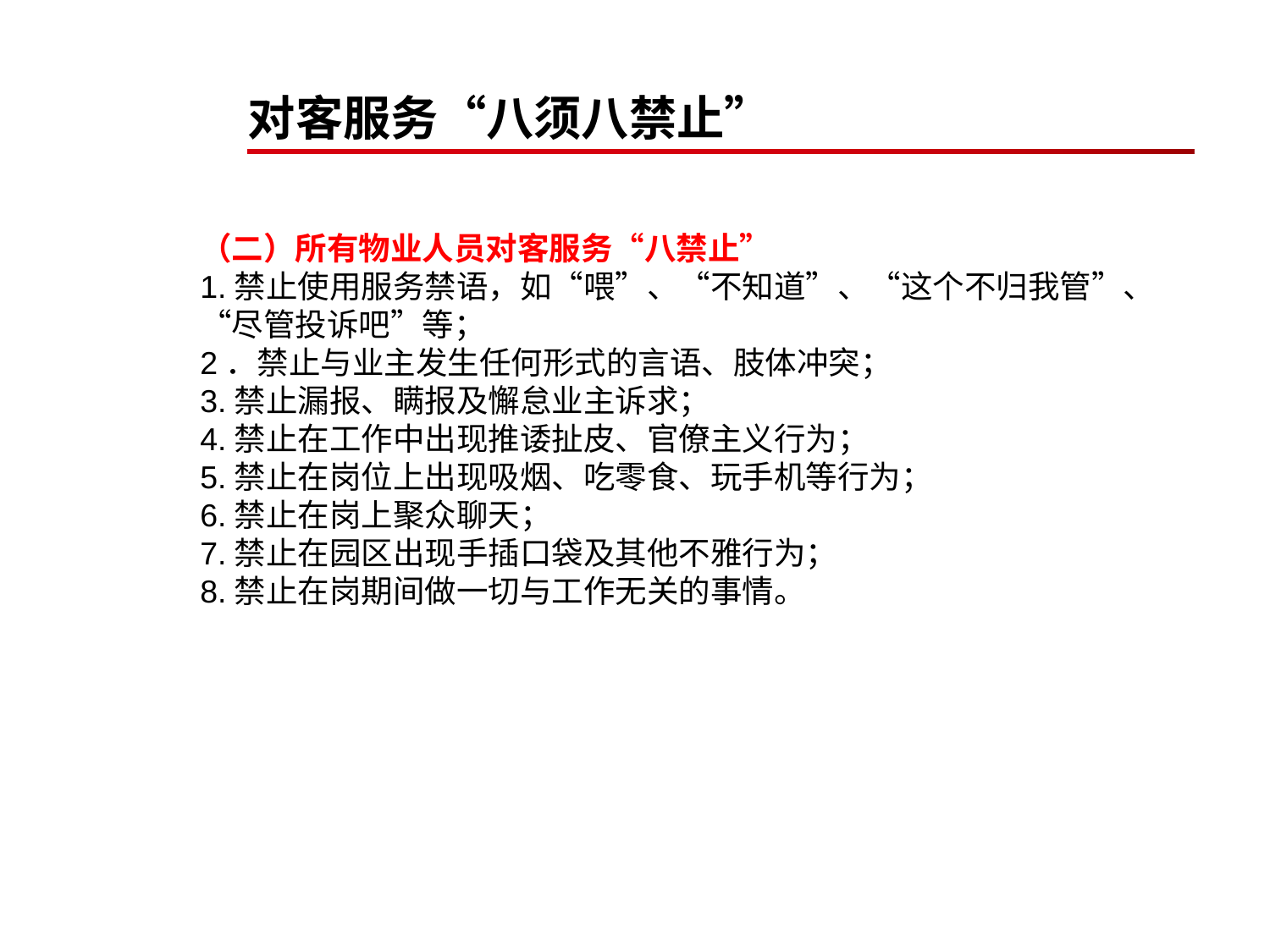

# 对客服务“八须八禁止”
（二）所有物业人员对客服务“八禁止”
1.禁止使用服务禁语，如“喂”、“不知道”、“这个不归我管”、“尽管投诉吧”等；
2．禁止与业主发生任何形式的言语、肢体冲突；
3.禁止漏报、瞒报及懈怠业主诉求；
4.禁止在工作中出现推诿扯皮、官僚主义行为；
5.禁止在岗位上出现吸烟、吃零食、玩手机等行为；
6.禁止在岗上聚众聊天；
7.禁止在园区出现手插口袋及其他不雅行为；
8.禁止在岗期间做一切与工作无关的事情。